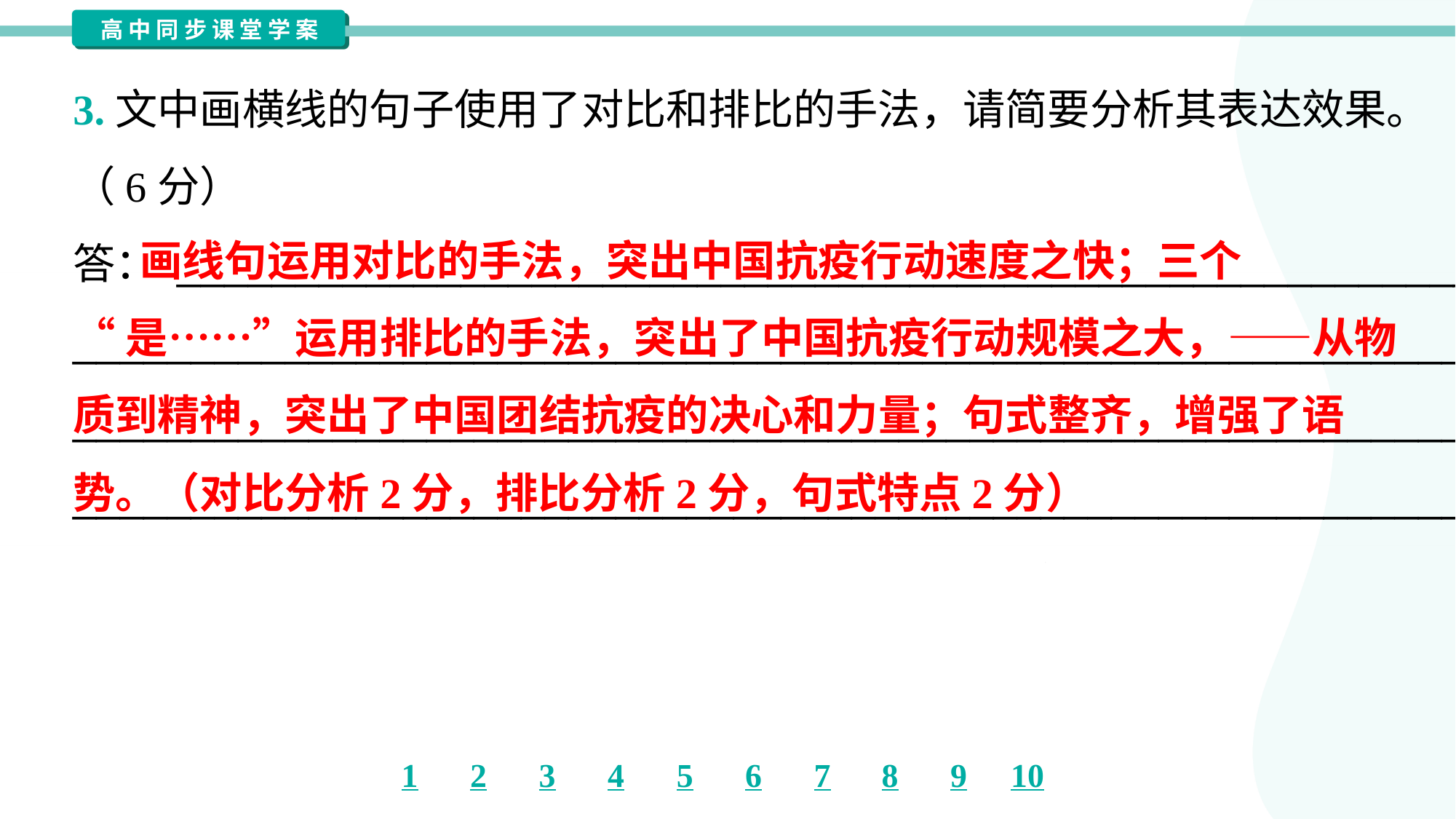

3.文中画横线的句子使用了对比和排比的手法，请简要分析其表达效果。
（6分）
答： ________________________________________________________
_____________________________________________________________
_____________________________________________________________
_____________________________________________________________
      画线句运用对比的手法，突出中国抗疫行动速度之快；三个
“是……”运用排比的手法，突出了中国抗疫行动规模之大，——从物
质到精神，突出了中国团结抗疫的决心和力量；句式整齐，增强了语
势。（对比分析2分，排比分析2分，句式特点2分）